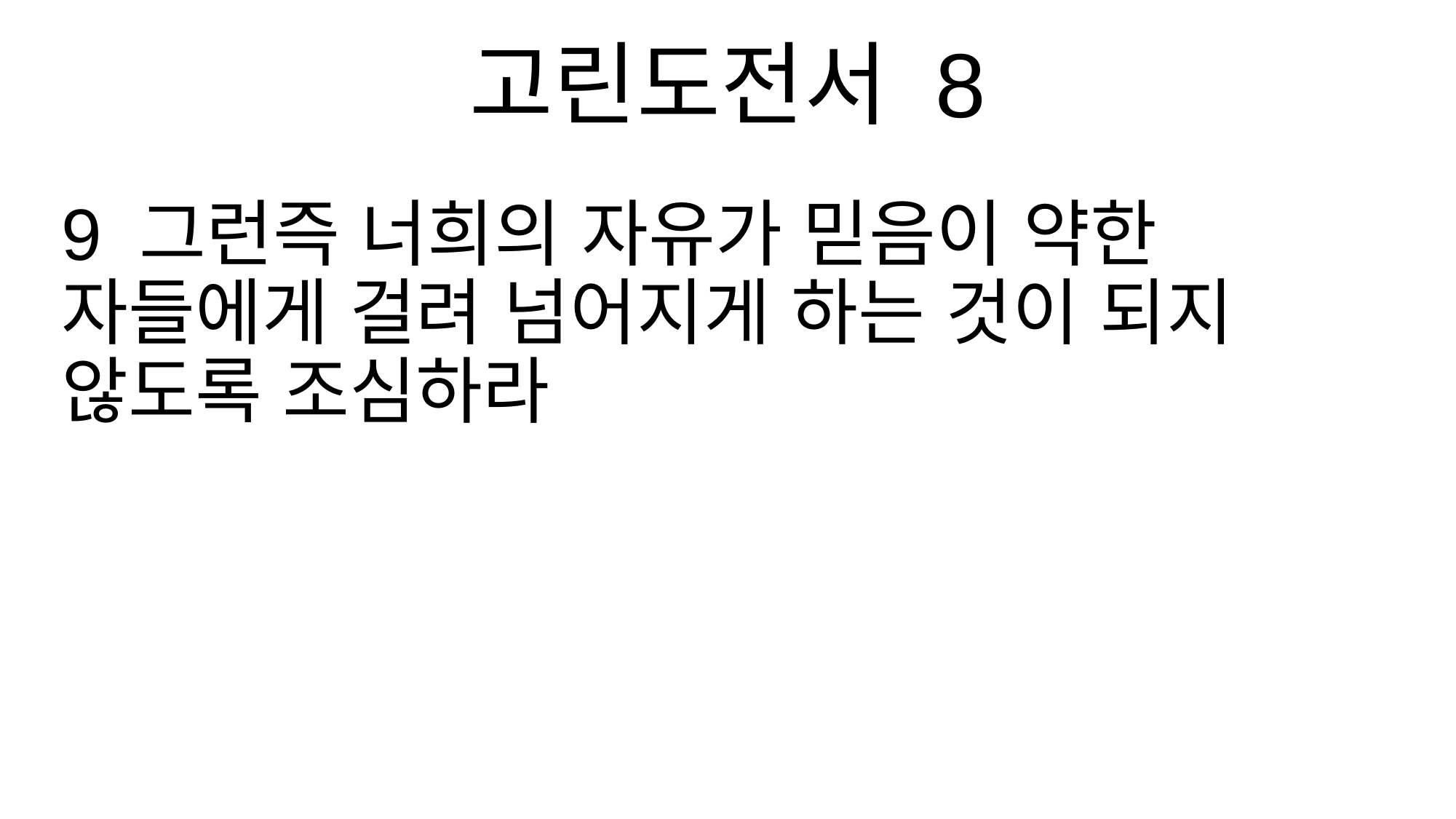

고린도전서 8
9 그런즉 너희의 자유가 믿음이 약한 자들에게 걸려 넘어지게 하는 것이 되지 않도록 조심하라